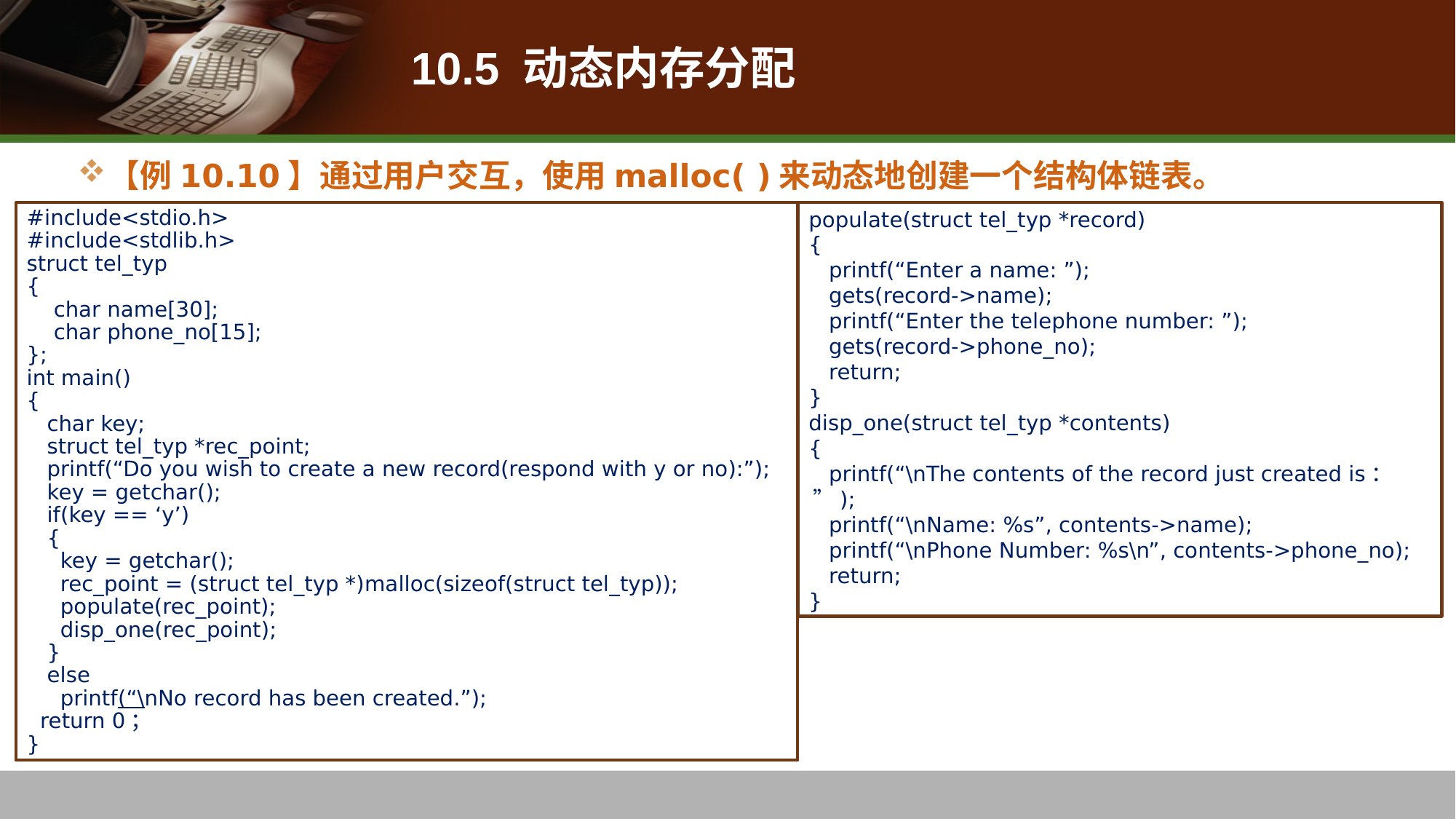

# 10.5 动态内存分配
【例10.10】通过用户交互，使用malloc( )来动态地创建一个结构体链表。
#include<stdio.h>
#include<stdlib.h>
struct tel_typ
{
    char name[30];
    char phone_no[15];
};
int main()
{
   char key;
   struct tel_typ *rec_point;
   printf(“Do you wish to create a new record(respond with y or no):”);
   key = getchar();
   if(key == ‘y’)
   {
     key = getchar();
     rec_point = (struct tel_typ *)malloc(sizeof(struct tel_typ));
     populate(rec_point);
     disp_one(rec_point);
   }
   else
     printf(“\nNo record has been created.”);
  return 0；
}
populate(struct tel_typ *record)
{
   printf(“Enter a name: ”);
   gets(record->name);
   printf(“Enter the telephone number: ”);
   gets(record->phone_no);
   return;
}
disp_one(struct tel_typ *contents)
{
   printf(“\nThe contents of the record just created is： ”);
   printf(“\nName: %s”, contents->name);
   printf(“\nPhone Number: %s\n”, contents->phone_no);
   return;
}